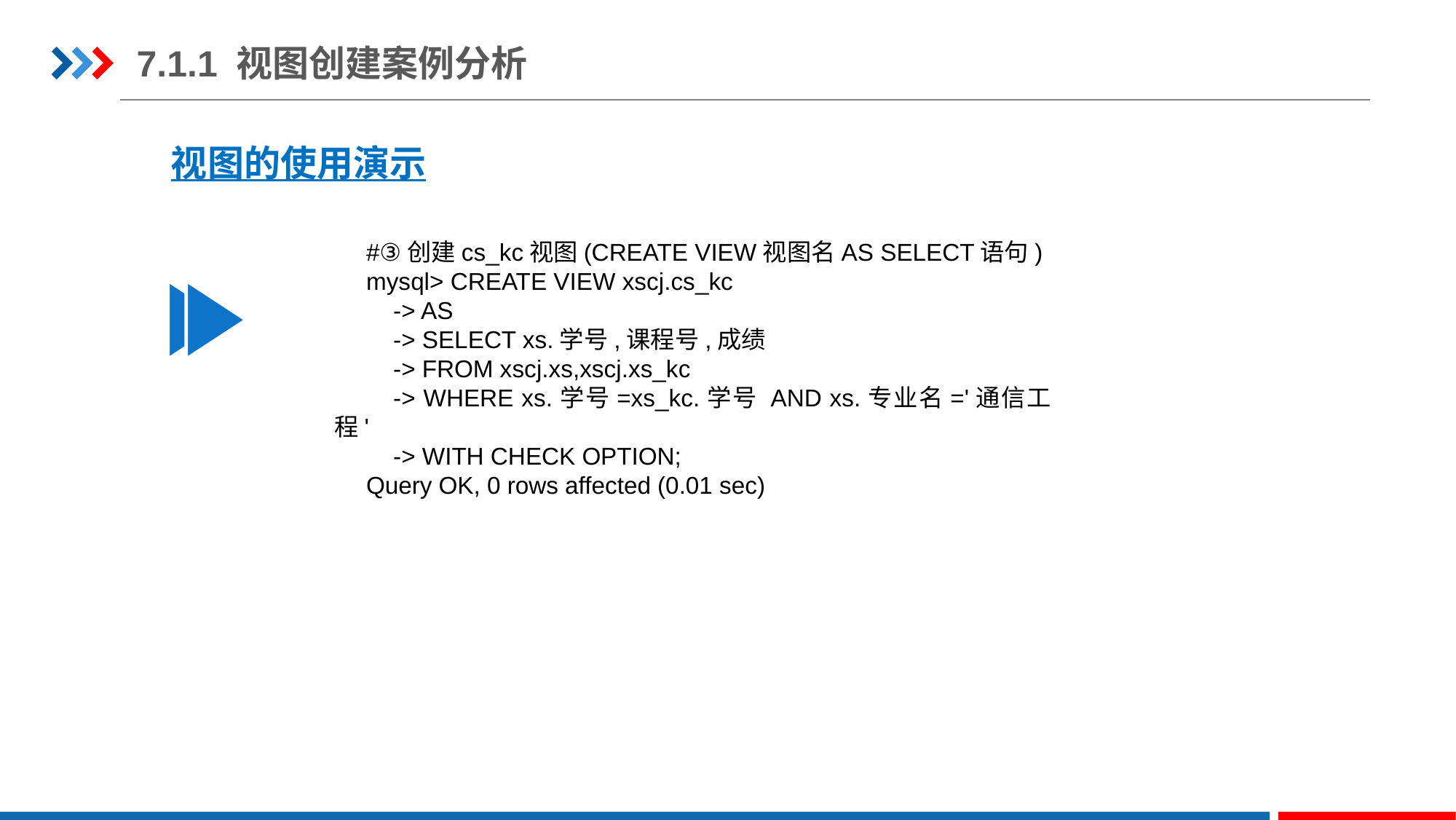

7.1.1 视图创建案例分析
视图的使用演示
#③创建cs_kc视图(CREATE VIEW视图名AS SELECT语句)
mysql> CREATE VIEW xscj.cs_kc
    -> AS
    -> SELECT xs.学号,课程号,成绩
    -> FROM xscj.xs,xscj.xs_kc
    -> WHERE xs.学号=xs_kc.学号 AND xs.专业名='通信工程'
    -> WITH CHECK OPTION;
Query OK, 0 rows affected (0.01 sec)